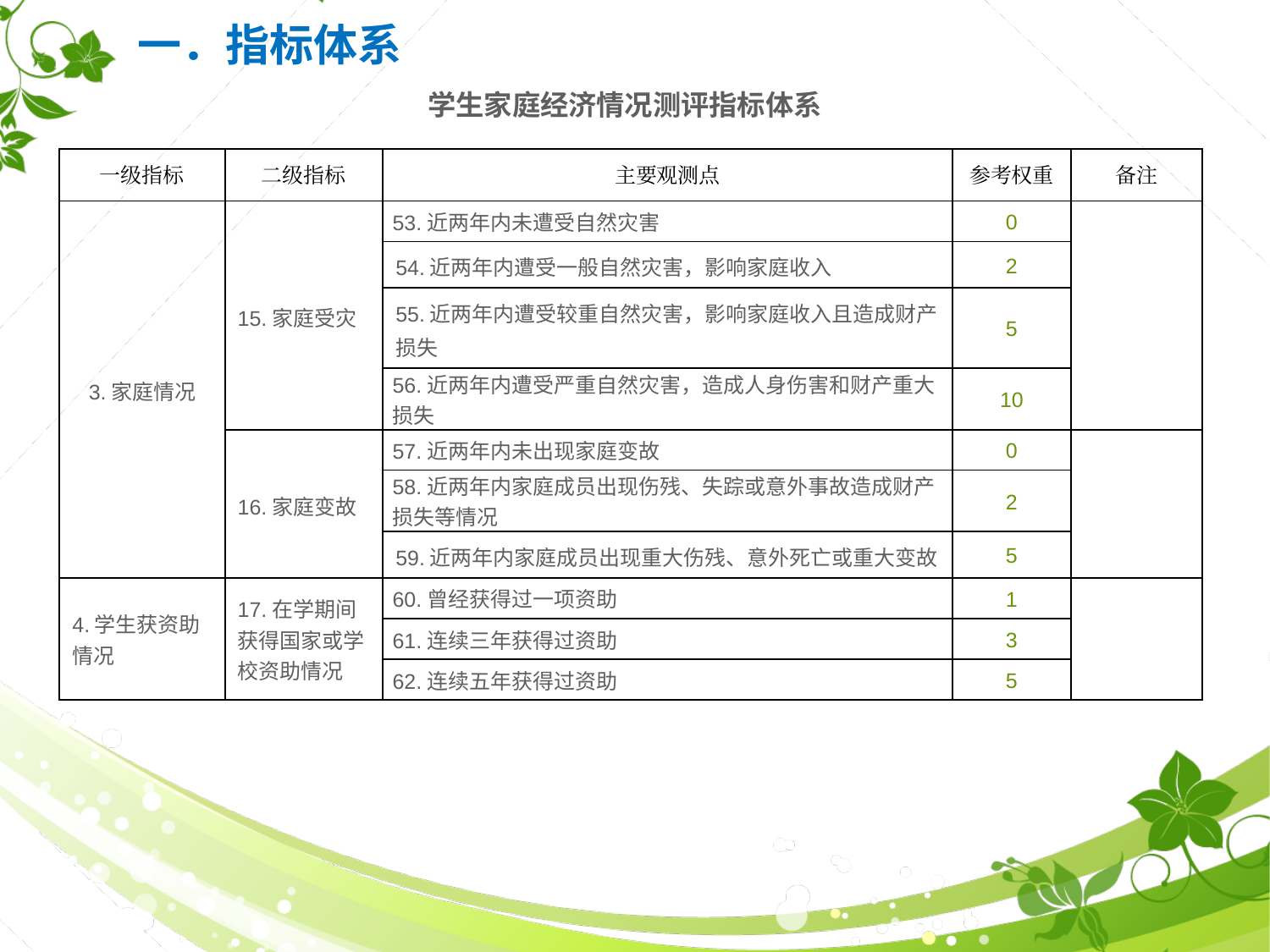

一．指标体系
学生家庭经济情况测评指标体系
| 一级指标 | 二级指标 | 主要观测点 | 参考权重 | 备注 |
| --- | --- | --- | --- | --- |
| 3.家庭情况 | 15.家庭受灾 | 53.近两年内未遭受自然灾害 | 0 |  |
|  |  | 54.近两年内遭受一般自然灾害，影响家庭收入 | 2 |  |
|  |  | 55.近两年内遭受较重自然灾害，影响家庭收入且造成财产损失 | 5 |  |
|  |  | 56.近两年内遭受严重自然灾害，造成人身伤害和财产重大损失 | 10 |  |
|  | 16.家庭变故 | 57.近两年内未出现家庭变故 | 0 |  |
|  |  | 58.近两年内家庭成员出现伤残、失踪或意外事故造成财产损失等情况 | 2 |  |
|  |  | 59.近两年内家庭成员出现重大伤残、意外死亡或重大变故 | 5 |  |
| 4.学生获资助情况 | 17.在学期间获得国家或学校资助情况 | 60.曾经获得过一项资助 | 1 |  |
|  |  | 61.连续三年获得过资助 | 3 |  |
|  |  | 62.连续五年获得过资助 | 5 |  |